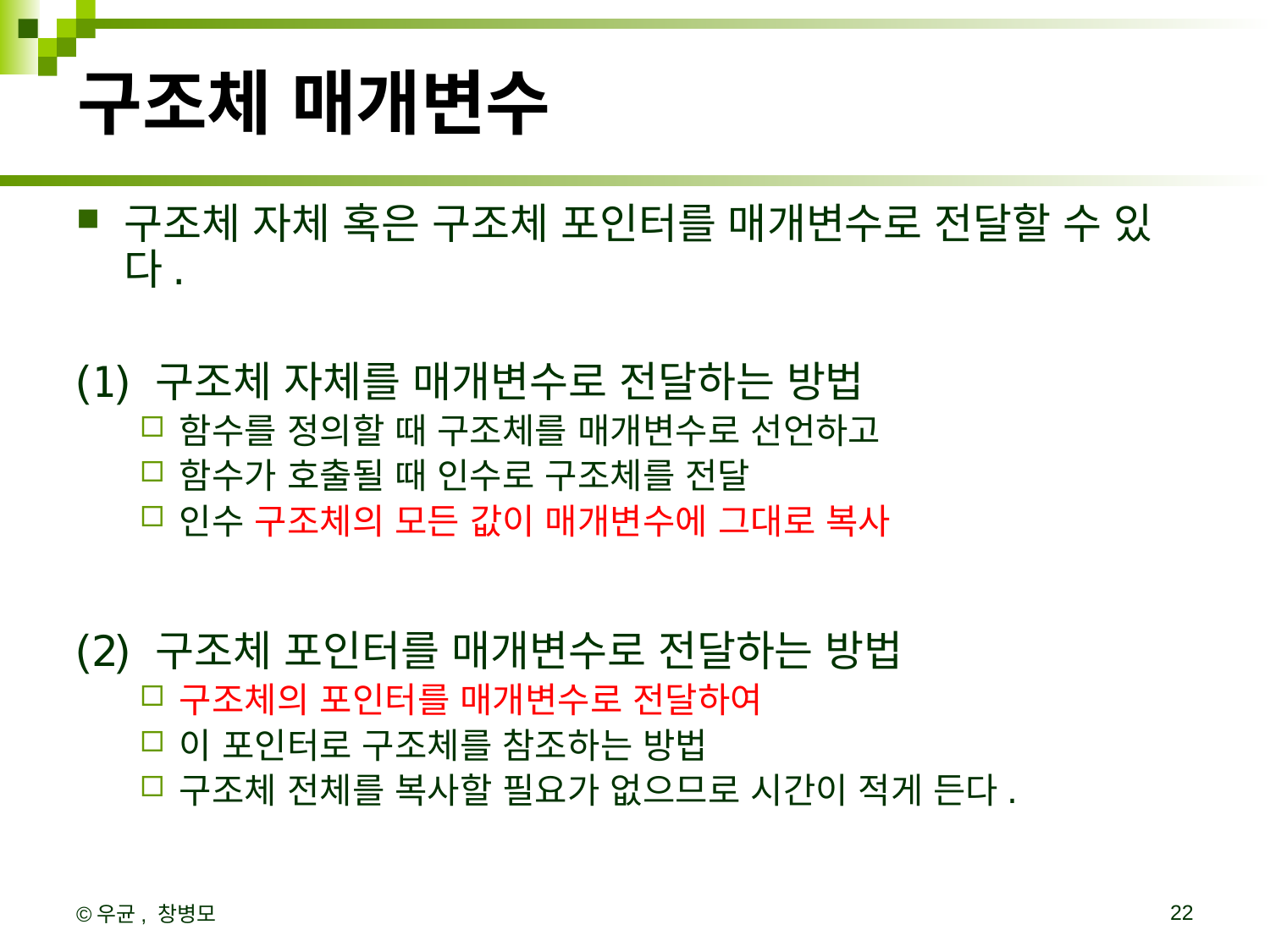

# 구조체 매개변수
구조체 자체 혹은 구조체 포인터를 매개변수로 전달할 수 있다.

(1) 구조체 자체를 매개변수로 전달하는 방법
함수를 정의할 때 구조체를 매개변수로 선언하고
함수가 호출될 때 인수로 구조체를 전달
인수 구조체의 모든 값이 매개변수에 그대로 복사

(2) 구조체 포인터를 매개변수로 전달하는 방법
구조체의 포인터를 매개변수로 전달하여
이 포인터로 구조체를 참조하는 방법
구조체 전체를 복사할 필요가 없으므로 시간이 적게 든다.
©우균, 창병모
22